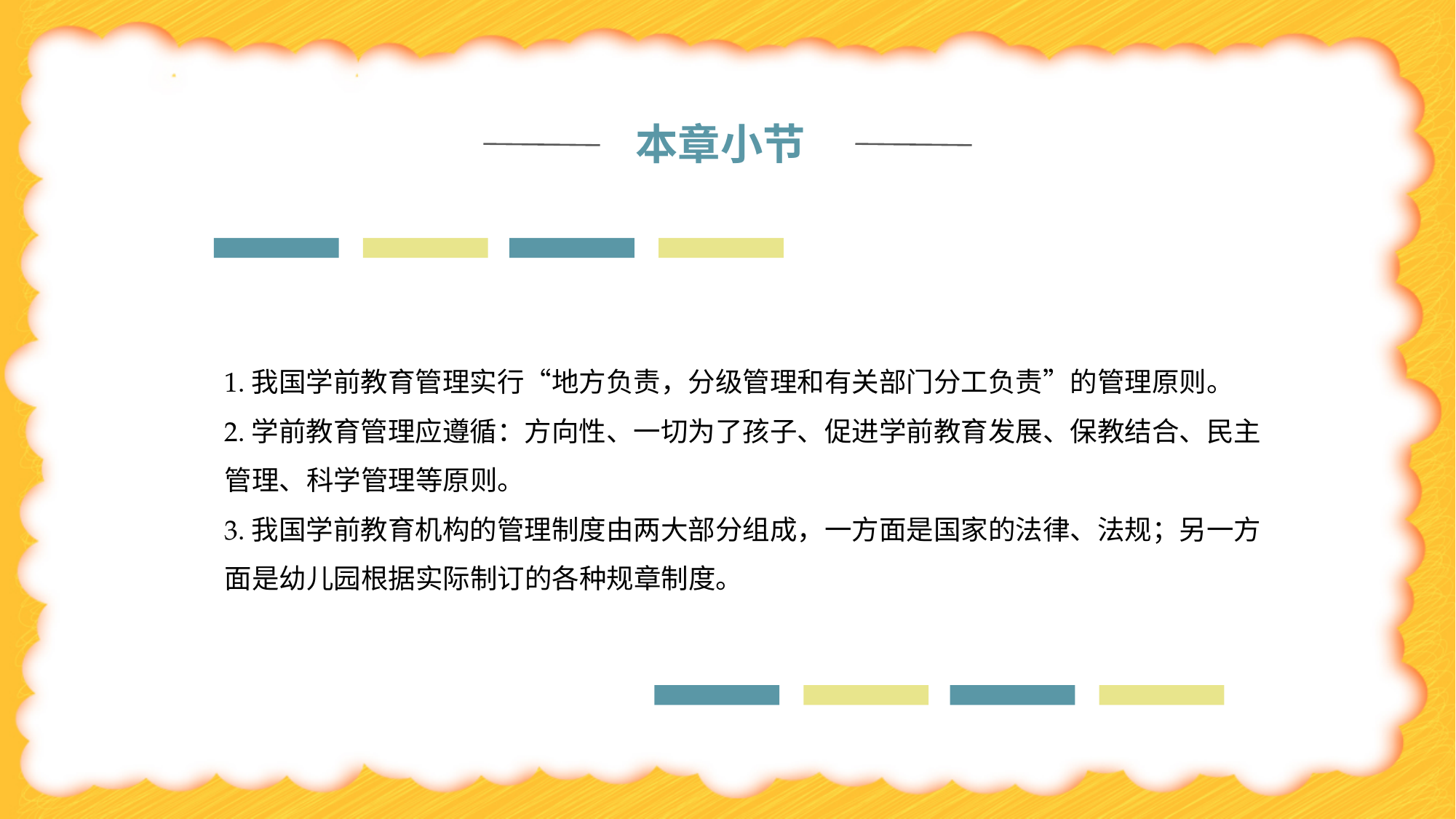

本章小节

1.我国学前教育管理实行“地方负责，分级管理和有关部门分工负责”的管理原则。
2.学前教育管理应遵循：方向性、一切为了孩子、促进学前教育发展、保教结合、民主管理、科学管理等原则。
3.我国学前教育机构的管理制度由两大部分组成，一方面是国家的法律、法规；另一方面是幼儿园根据实际制订的各种规章制度。